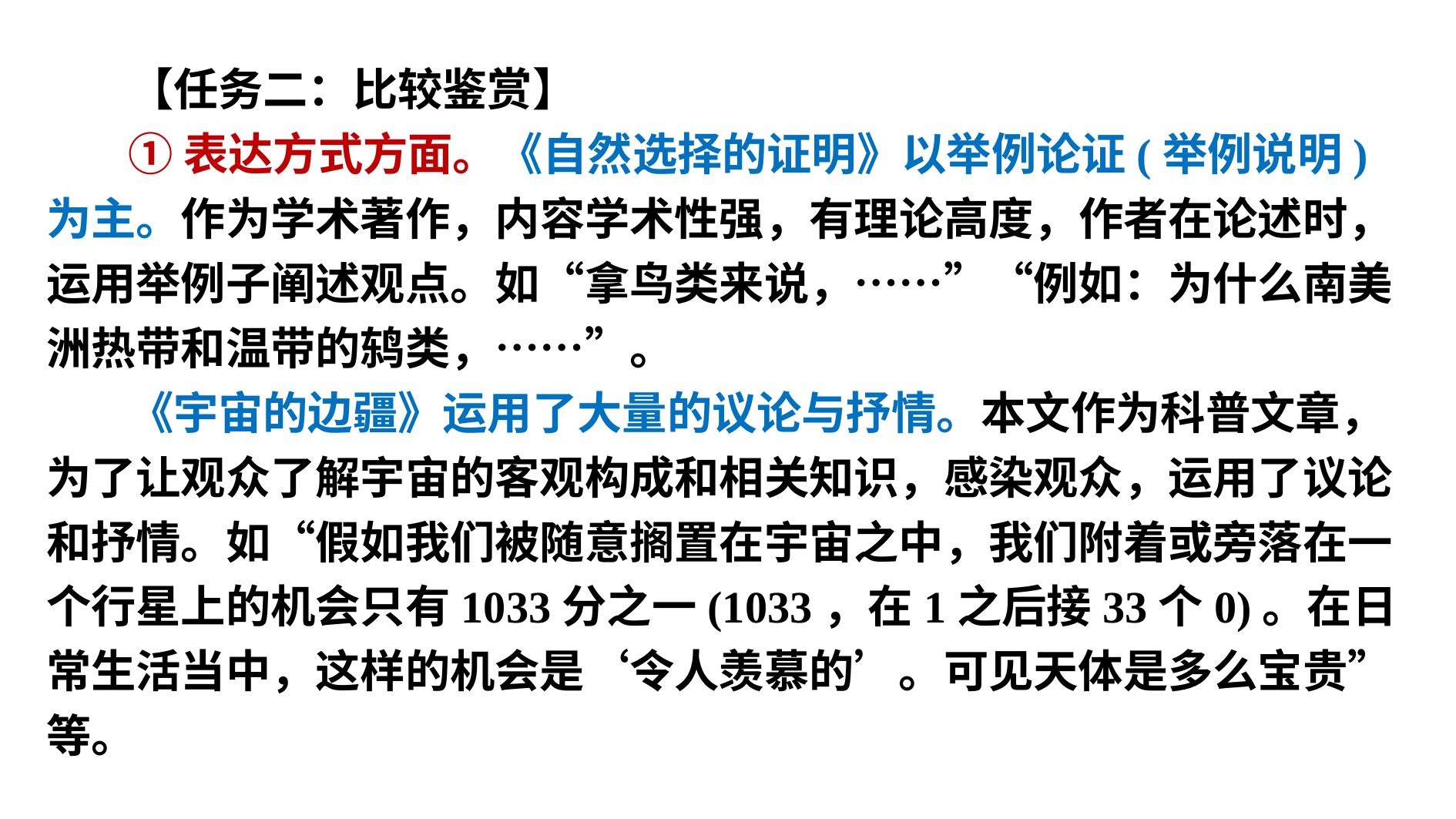

【任务二：比较鉴赏】
        ①表达方式方面。《自然选择的证明》以举例论证(举例说明)为主。作为学术著作，内容学术性强，有理论高度，作者在论述时，运用举例子阐述观点。如“拿鸟类来说，……”“例如：为什么南美洲热带和温带的鸫类，……”。
       《宇宙的边疆》运用了大量的议论与抒情。本文作为科普文章，为了让观众了解宇宙的客观构成和相关知识，感染观众，运用了议论和抒情。如“假如我们被随意搁置在宇宙之中，我们附着或旁落在一个行星上的机会只有1033分之一(1033，在1之后接33个0)。在日常生活当中，这样的机会是‘令人羡慕的’。可见天体是多么宝贵”等。